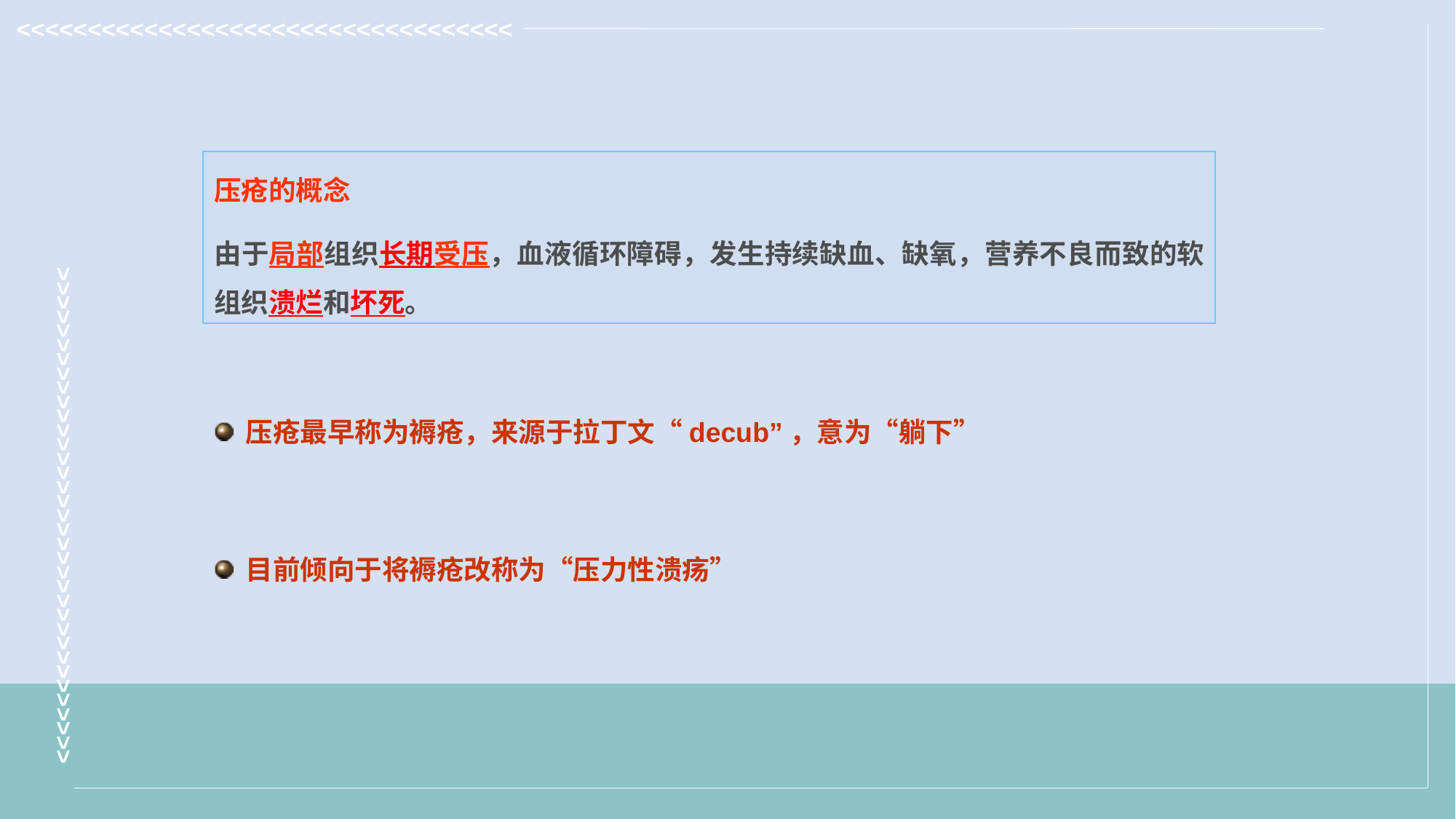

压疮的概念
由于局部组织长期受压，血液循环障碍，发生持续缺血、缺氧，营养不良而致的软组织溃烂和坏死。
 压疮最早称为褥疮，来源于拉丁文“decub”，意为“躺下”
 目前倾向于将褥疮改称为“压力性溃疡”